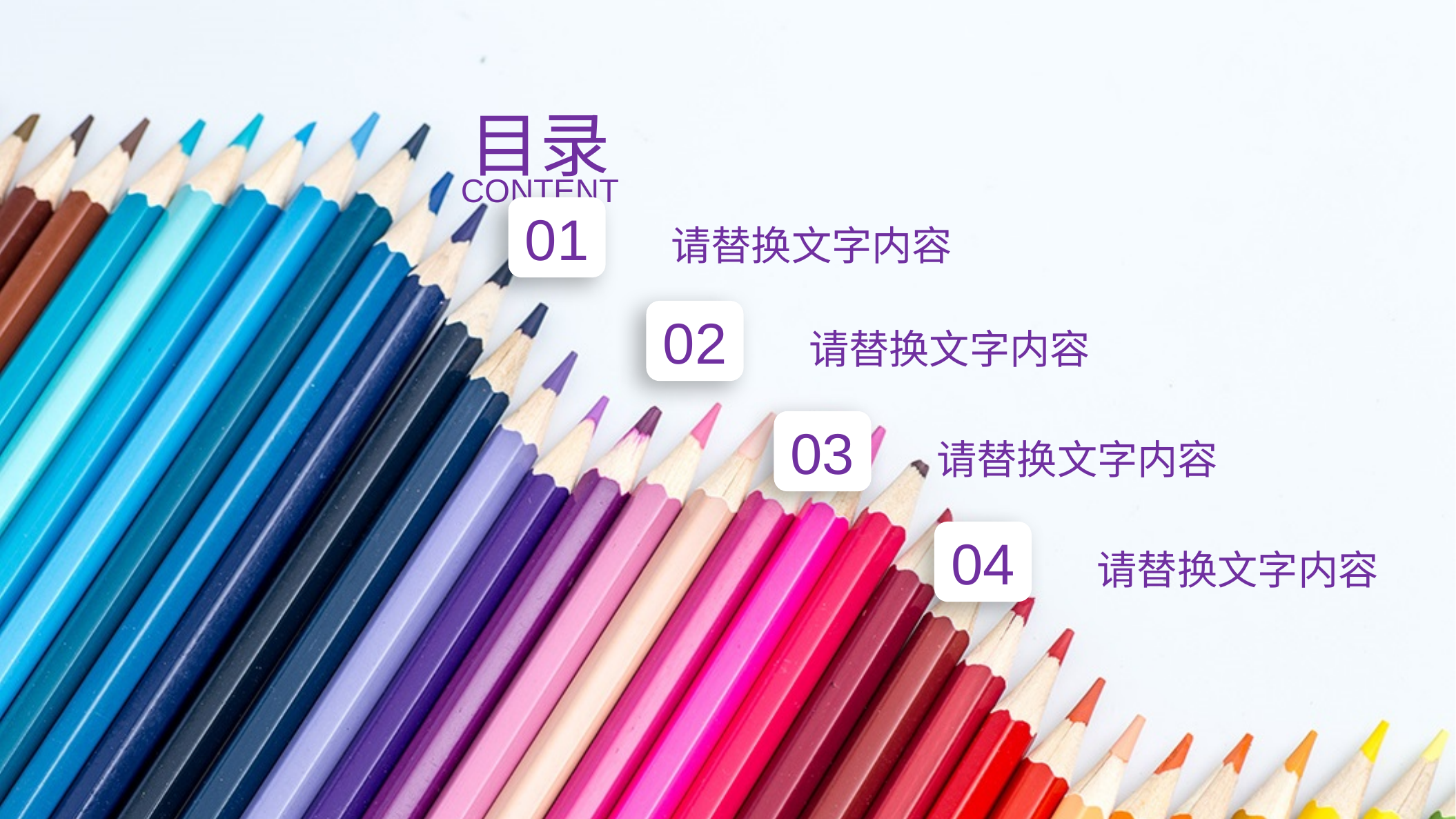

目录
CONTENT
01
请替换文字内容
02
请替换文字内容
03
请替换文字内容
04
请替换文字内容